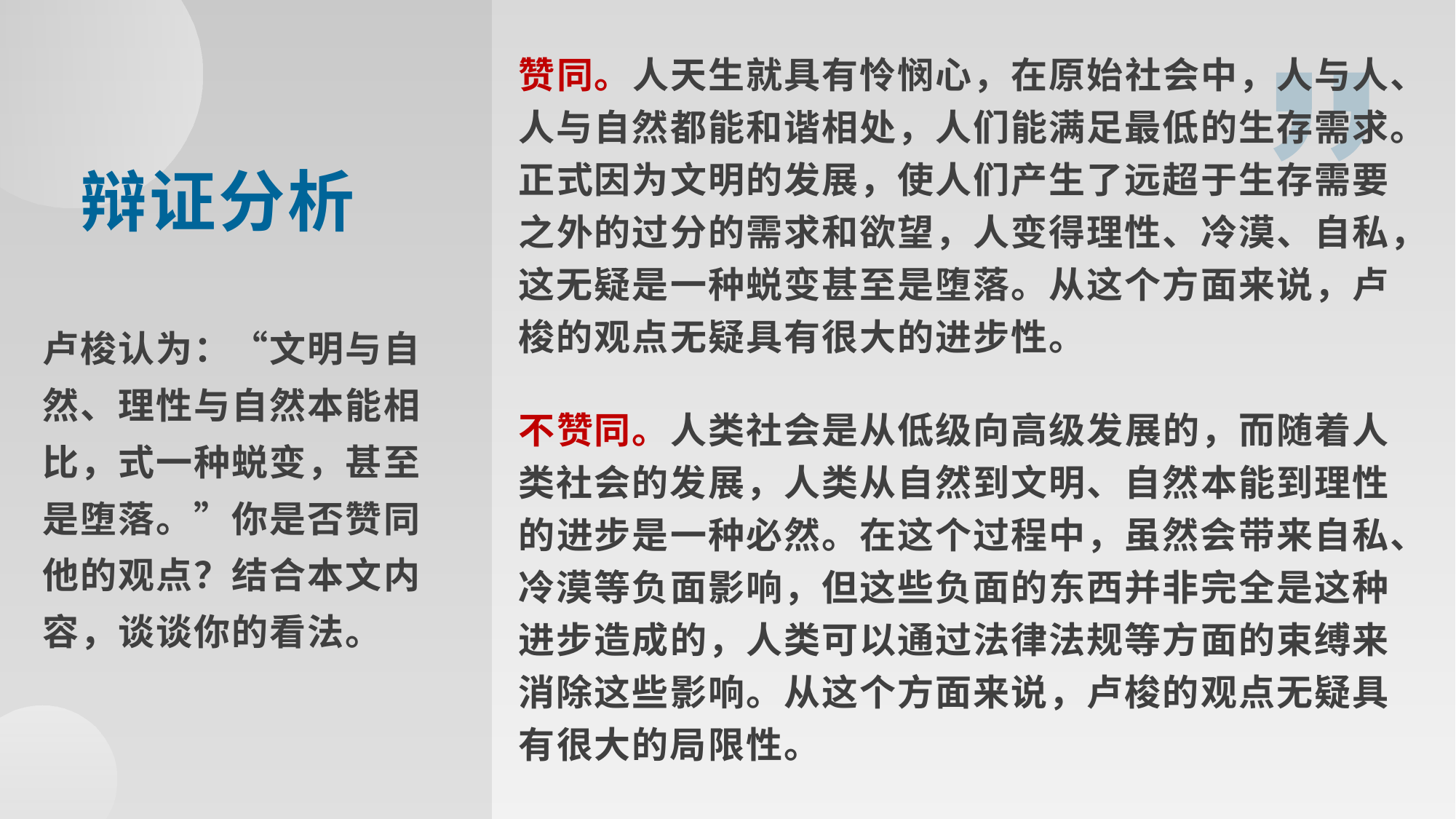

赞同。人天生就具有怜悯心，在原始社会中，人与人、人与自然都能和谐相处，人们能满足最低的生存需求。正式因为文明的发展，使人们产生了远超于生存需要之外的过分的需求和欲望，人变得理性、冷漠、自私，这无疑是一种蜕变甚至是堕落。从这个方面来说，卢梭的观点无疑具有很大的进步性。

辩证分析
卢梭认为：“文明与自然、理性与自然本能相比，式一种蜕变，甚至是堕落。”你是否赞同他的观点？结合本文内容，谈谈你的看法。

不赞同。人类社会是从低级向高级发展的，而随着人类社会的发展，人类从自然到文明、自然本能到理性的进步是一种必然。在这个过程中，虽然会带来自私、冷漠等负面影响，但这些负面的东西并非完全是这种进步造成的，人类可以通过法律法规等方面的束缚来消除这些影响。从这个方面来说，卢梭的观点无疑具有很大的局限性。